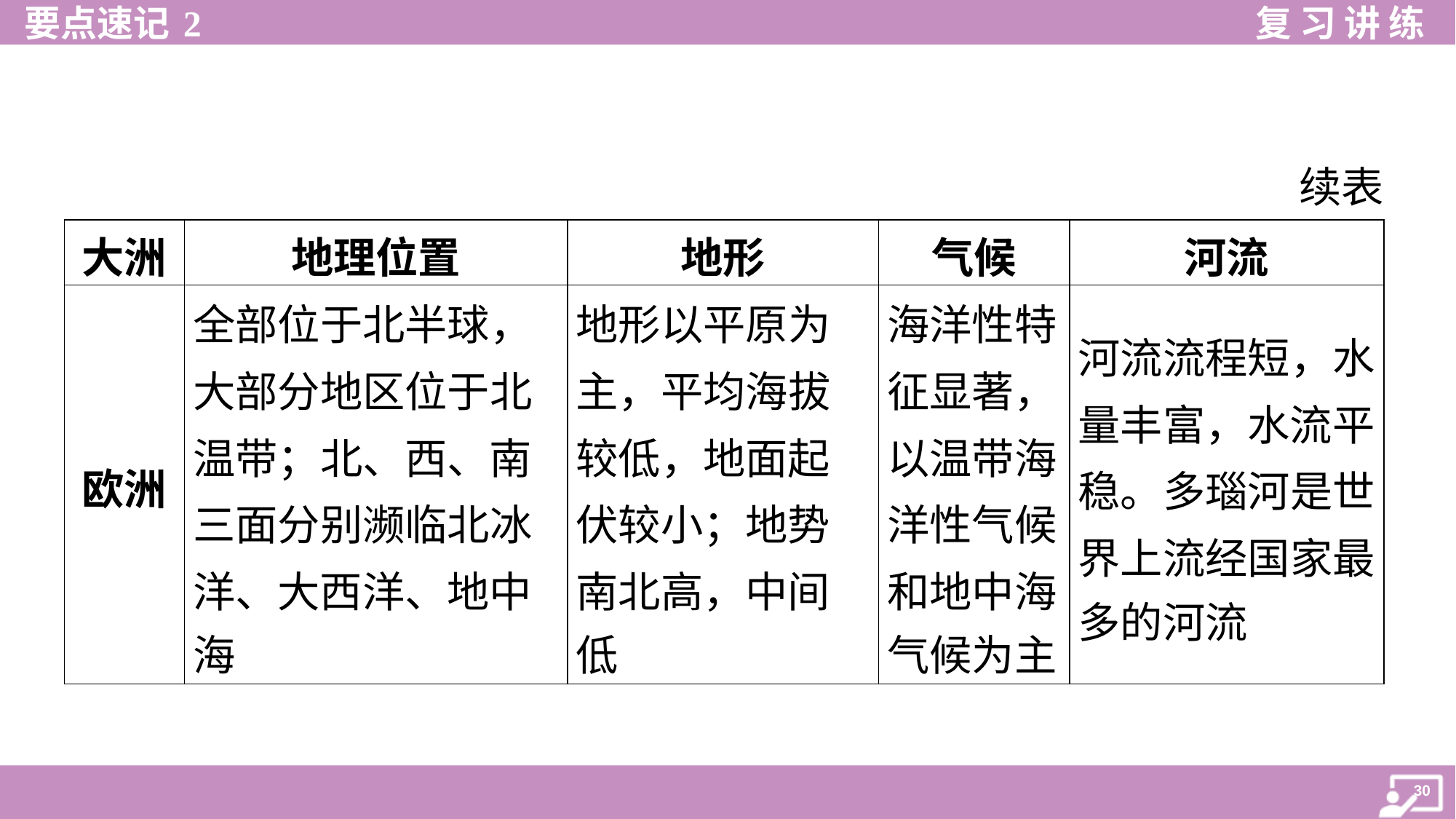

续表
| 大洲 | 地理位置 | 地形 | 气候 | 河流 |
| --- | --- | --- | --- | --- |
| 欧洲 | 全部位于北半球， 大部分地区位于北 温带；北、西、南 三面分别濒临北冰 洋、大西洋、地中 海 | 地形以平原为 主，平均海拔 较低，地面起 伏较小；地势 南北高，中间 低 | 海洋性特 征显著， 以温带海 洋性气候 和地中海 气候为主 | 河流流程短，水 量丰富，水流平 稳。多瑙河是世 界上流经国家最 多的河流 |